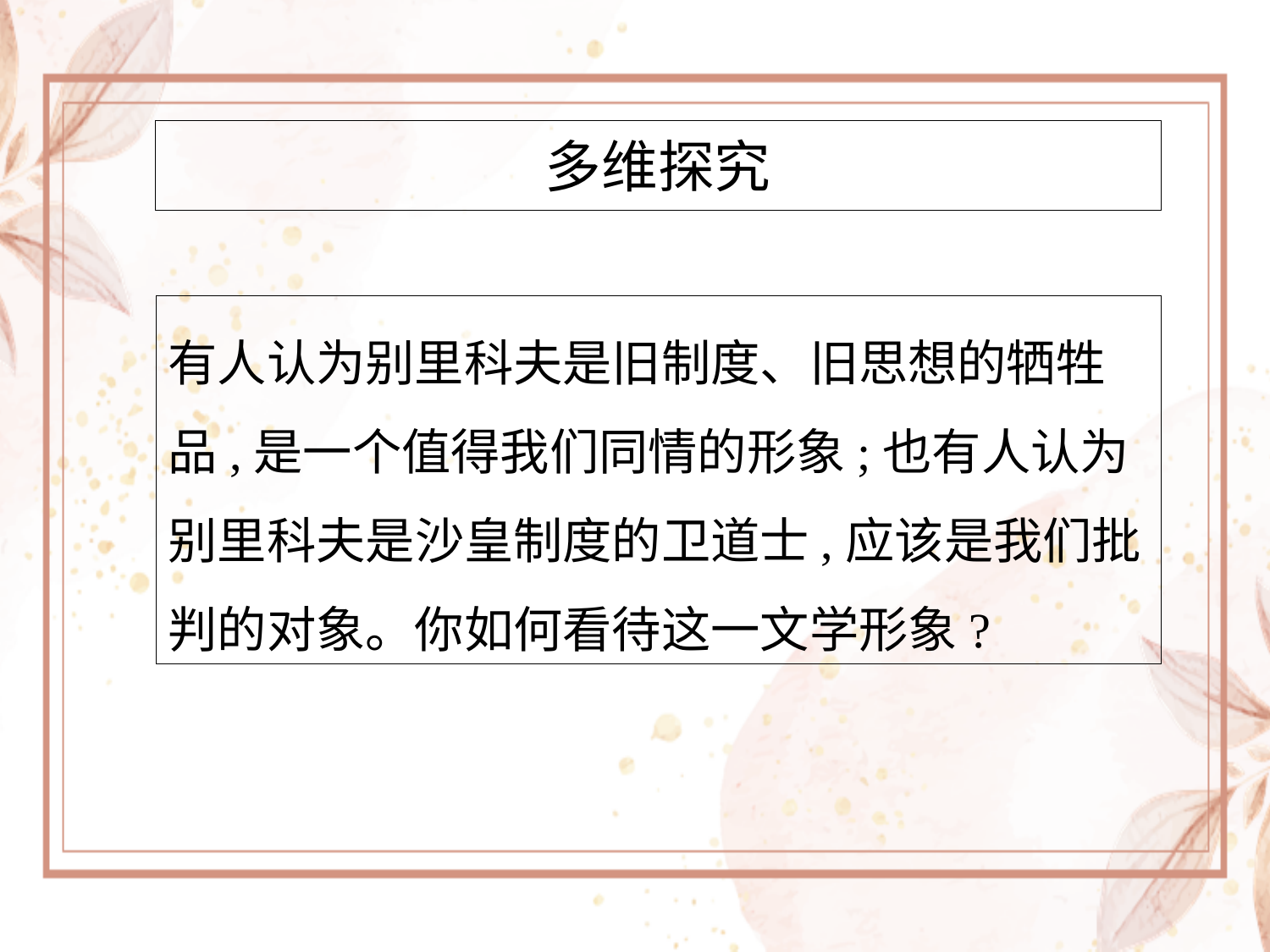

多维探究
有人认为别里科夫是旧制度、旧思想的牺牲品,是一个值得我们同情的形象;也有人认为别里科夫是沙皇制度的卫道士,应该是我们批判的对象。你如何看待这一文学形象?